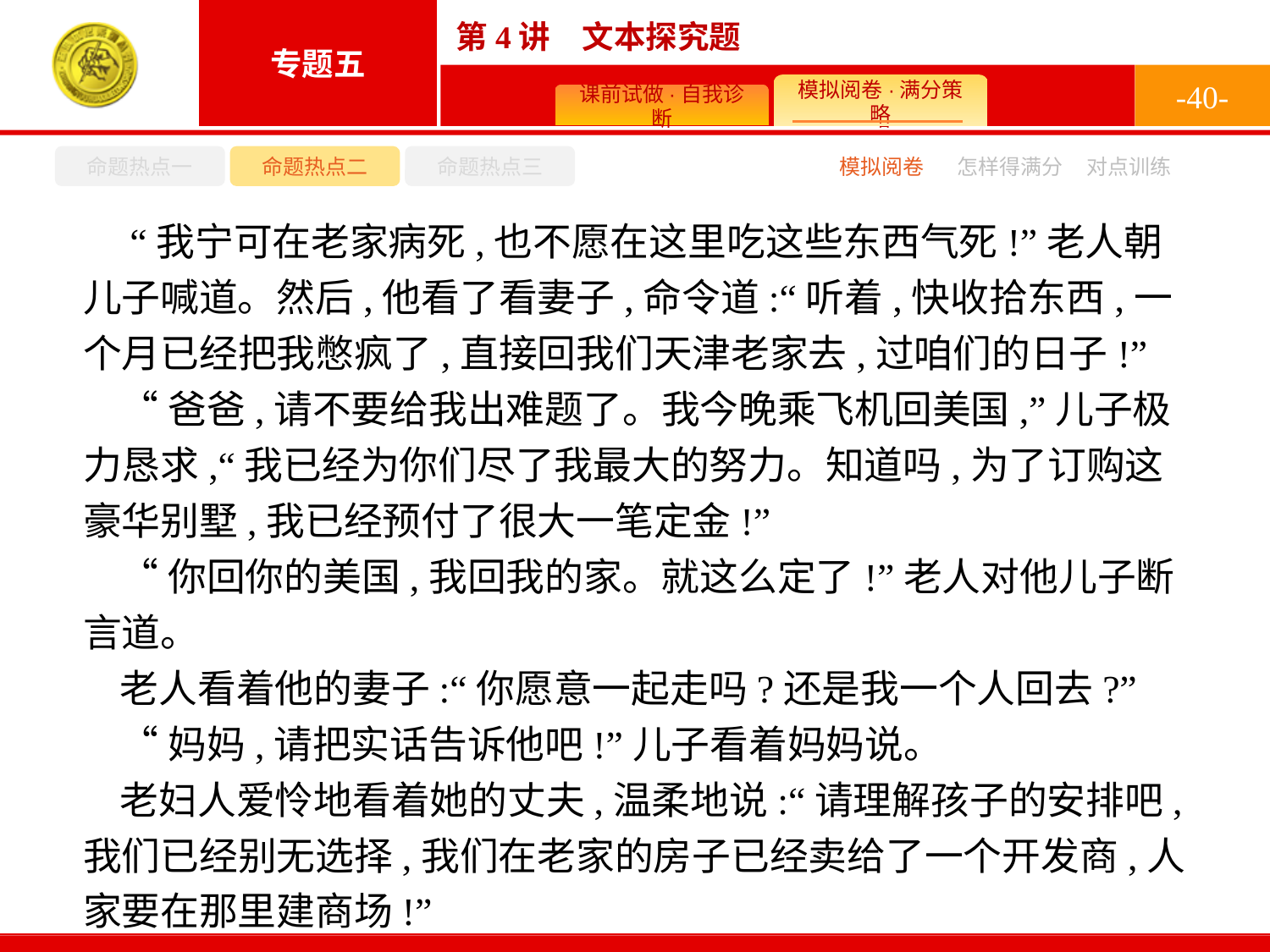

-40-
命题热点一
命题热点二
命题热点三
怎样得满分
模拟阅卷
对点训练
 “我宁可在老家病死,也不愿在这里吃这些东西气死!”老人朝儿子喊道。然后,他看了看妻子,命令道:“听着,快收拾东西,一个月已经把我憋疯了,直接回我们天津老家去,过咱们的日子!”
“爸爸,请不要给我出难题了。我今晚乘飞机回美国,”儿子极力恳求,“我已经为你们尽了我最大的努力。知道吗,为了订购这豪华别墅,我已经预付了很大一笔定金!”
“你回你的美国,我回我的家。就这么定了!”老人对他儿子断言道。
老人看着他的妻子:“你愿意一起走吗?还是我一个人回去?”
“妈妈,请把实话告诉他吧!”儿子看着妈妈说。
老妇人爱怜地看着她的丈夫,温柔地说:“请理解孩子的安排吧,我们已经别无选择,我们在老家的房子已经卖给了一个开发商,人家要在那里建商场!”